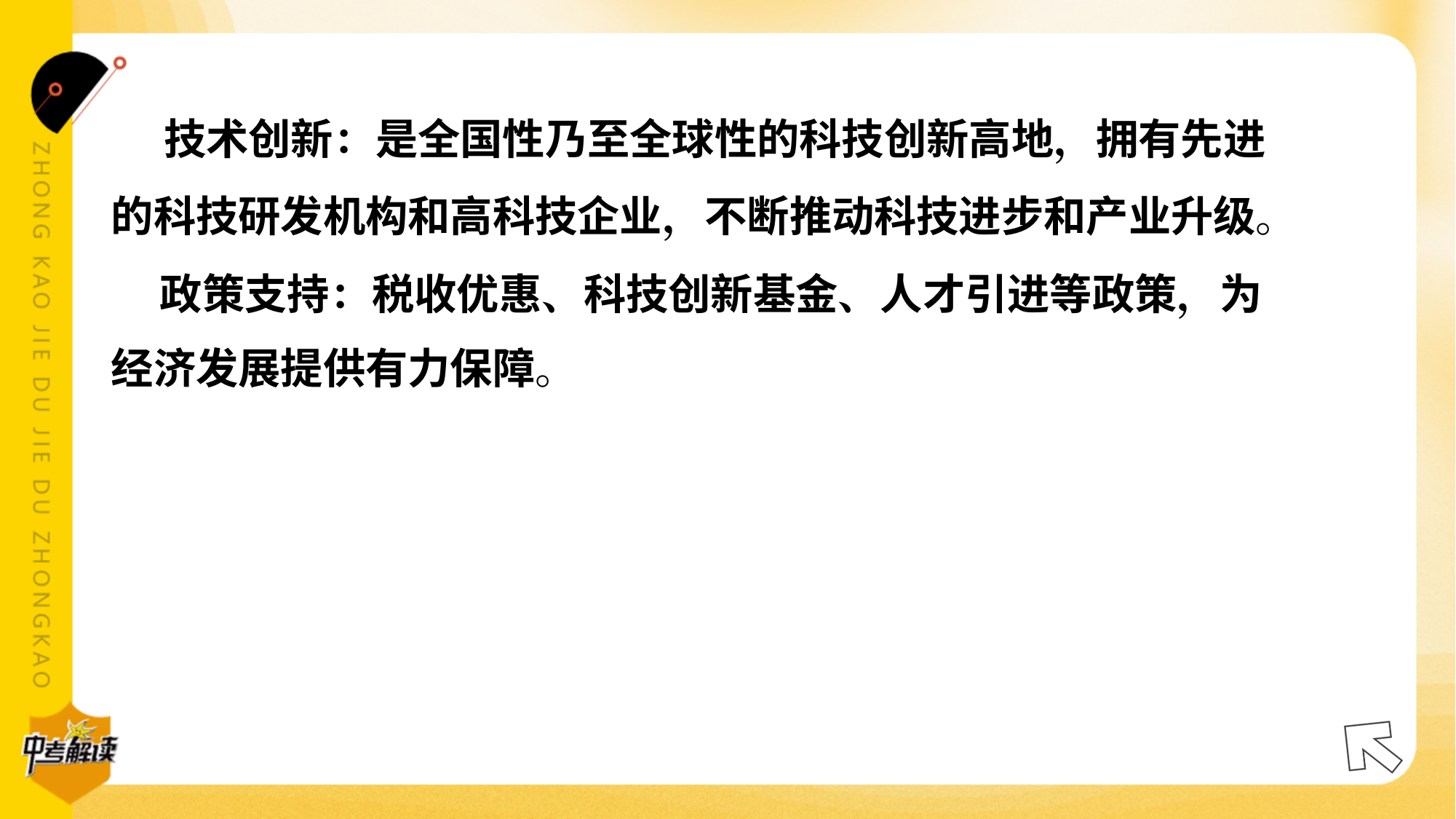

技术创新：是全国性乃至全球性的科技创新高地，拥有先进
的科技研发机构和高科技企业，不断推动科技进步和产业升级。
    政策支持：税收优惠、科技创新基金、人才引进等政策，为
经济发展提供有力保障。#1.4